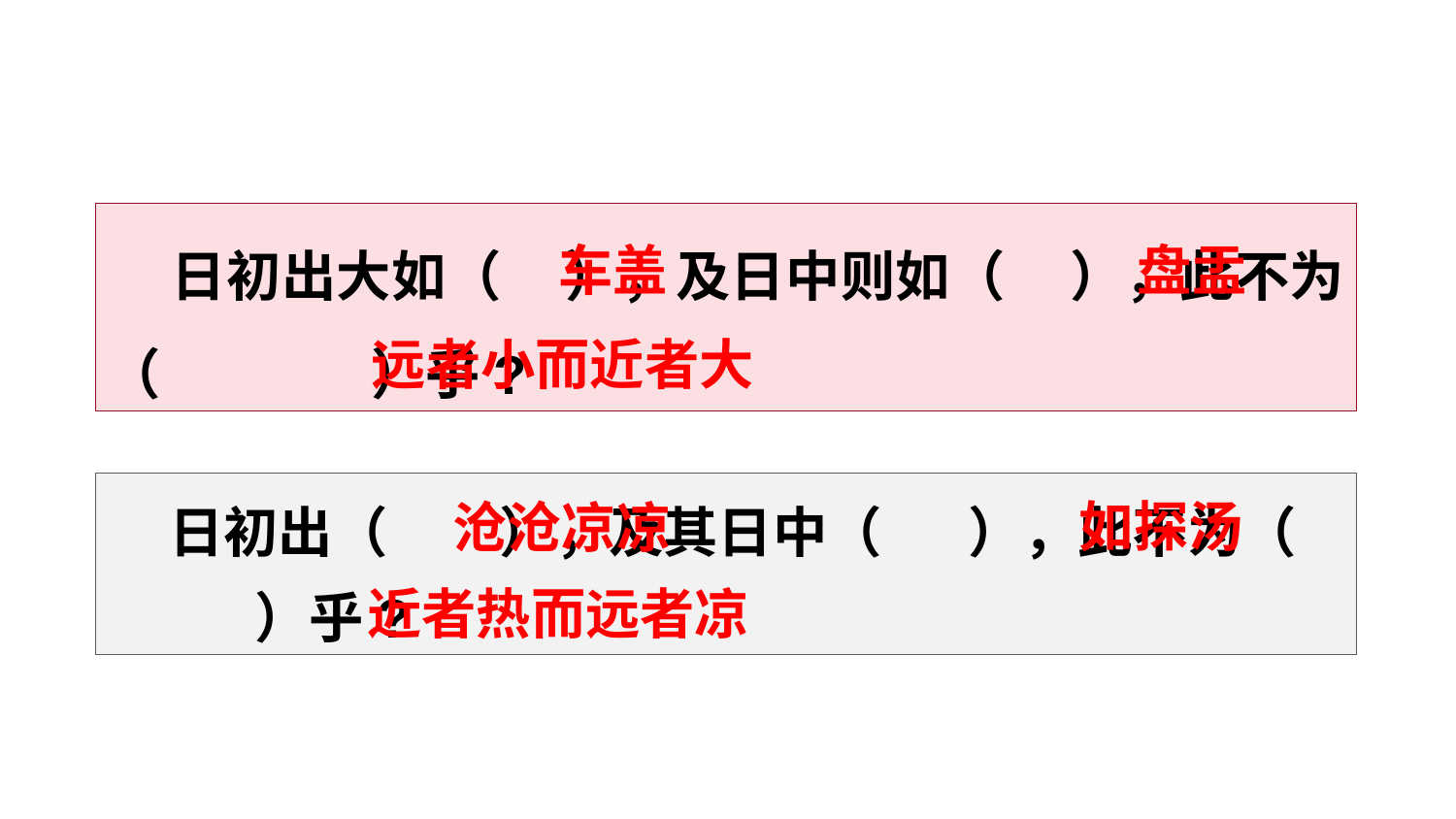

日初出大如（     ），及日中则如（     ），此不为（                 ）乎?
车盖
盘盂
远者小而近者大
    日初出（         ），及其日中（       ），此不为（                 ）乎?
如探汤
沧沧凉凉
近者热而远者凉